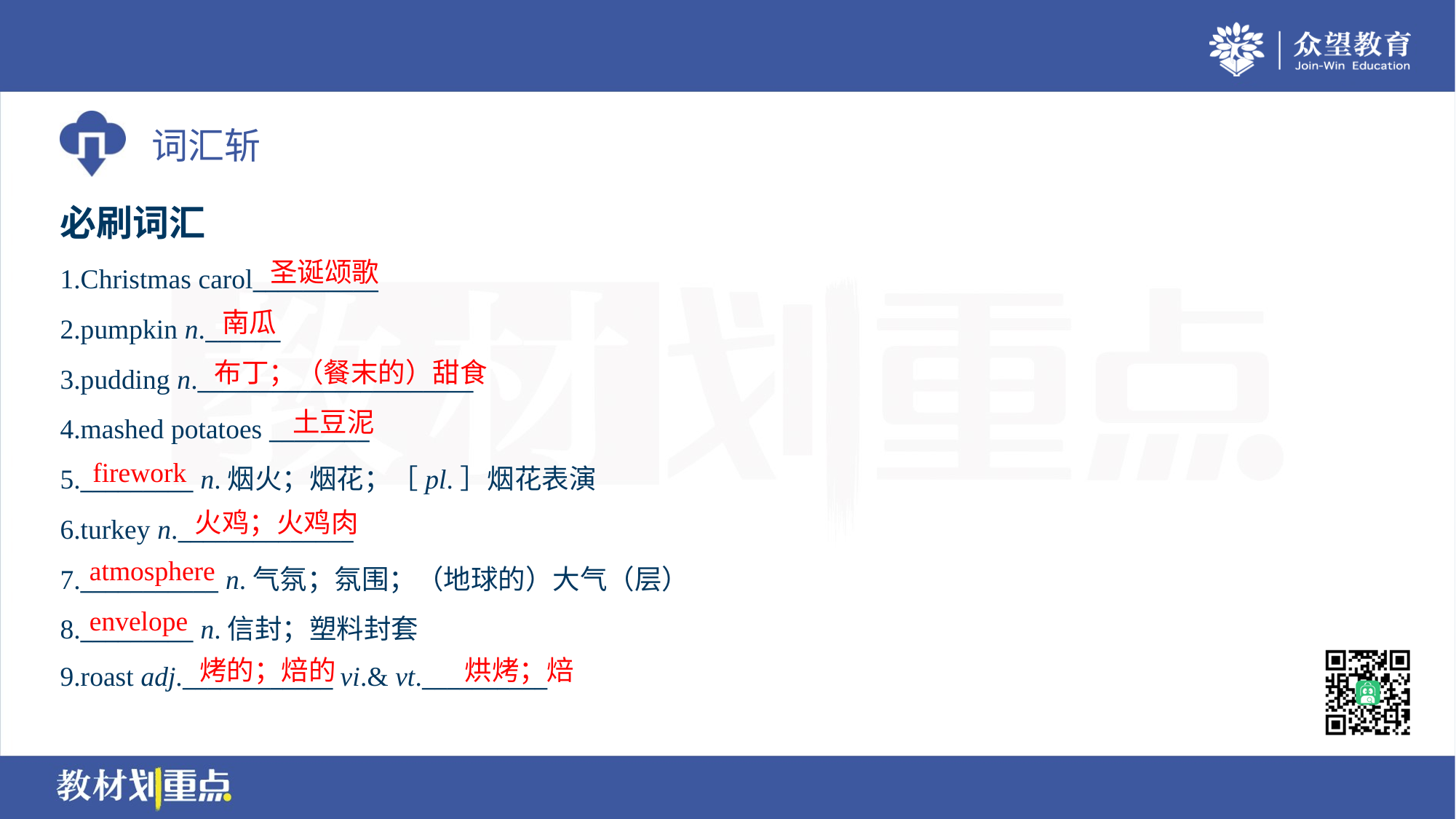

必刷词汇
圣诞颂歌
1.Christmas carol__________
2.pumpkin n.______
3.pudding n.______________________
4.mashed potatoes ________
5._________ n.烟火；烟花；［pl.］烟花表演
6.turkey n.______________
7.___________ n.气氛；氛围；（地球的）大气（层）
8._________ n.信封；塑料封套
9.roast adj.____________ vi.& vt.__________
南瓜
布丁；（餐末的）甜食
土豆泥
firework
火鸡；火鸡肉
atmosphere
envelope
烤的；焙的
烘烤；焙